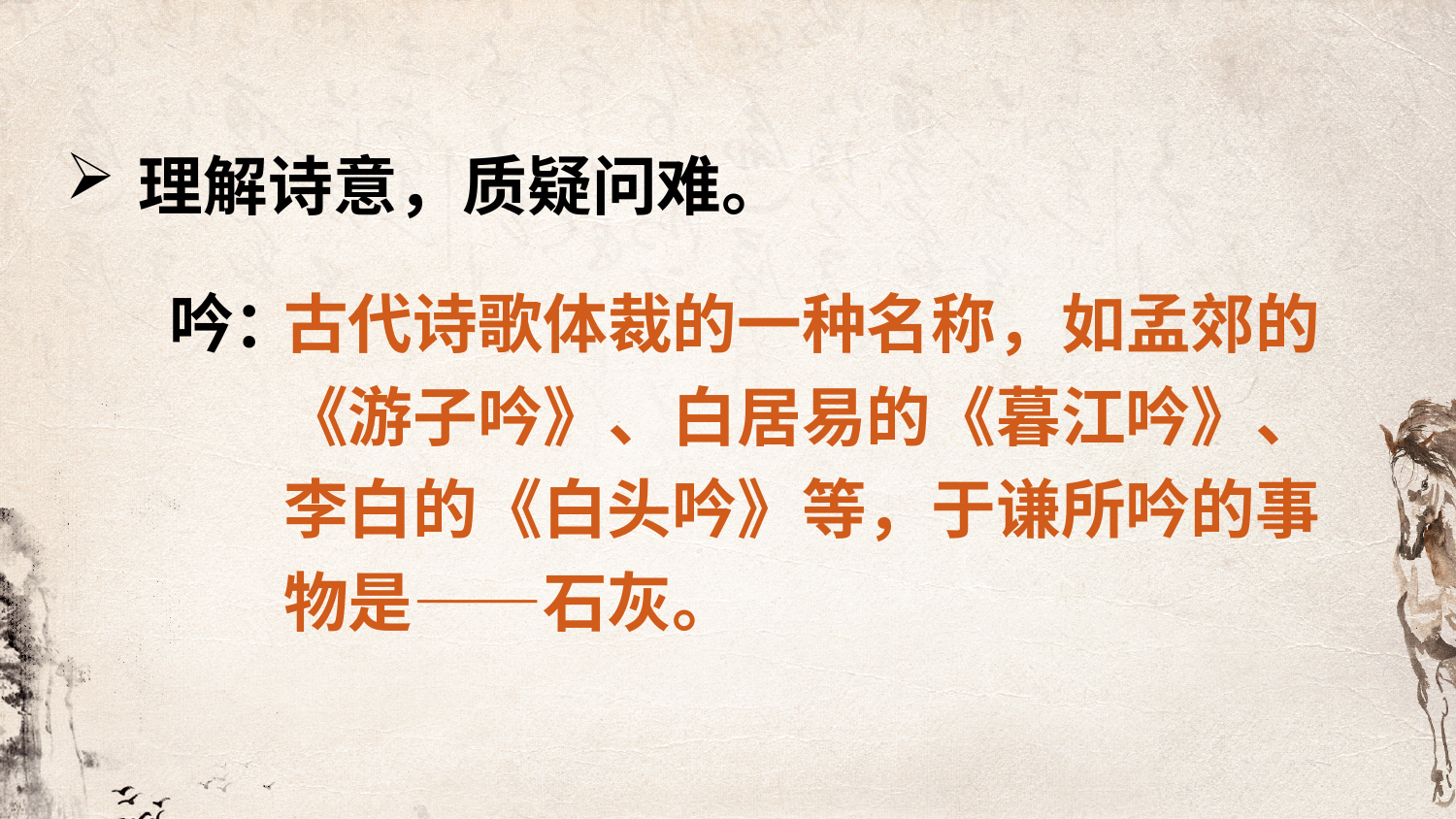

理解诗意，质疑问难。
吟：
古代诗歌体裁的一种名称，如孟郊的《游子吟》、白居易的《暮江吟》、李白的《白头吟》等，于谦所吟的事物是——石灰。